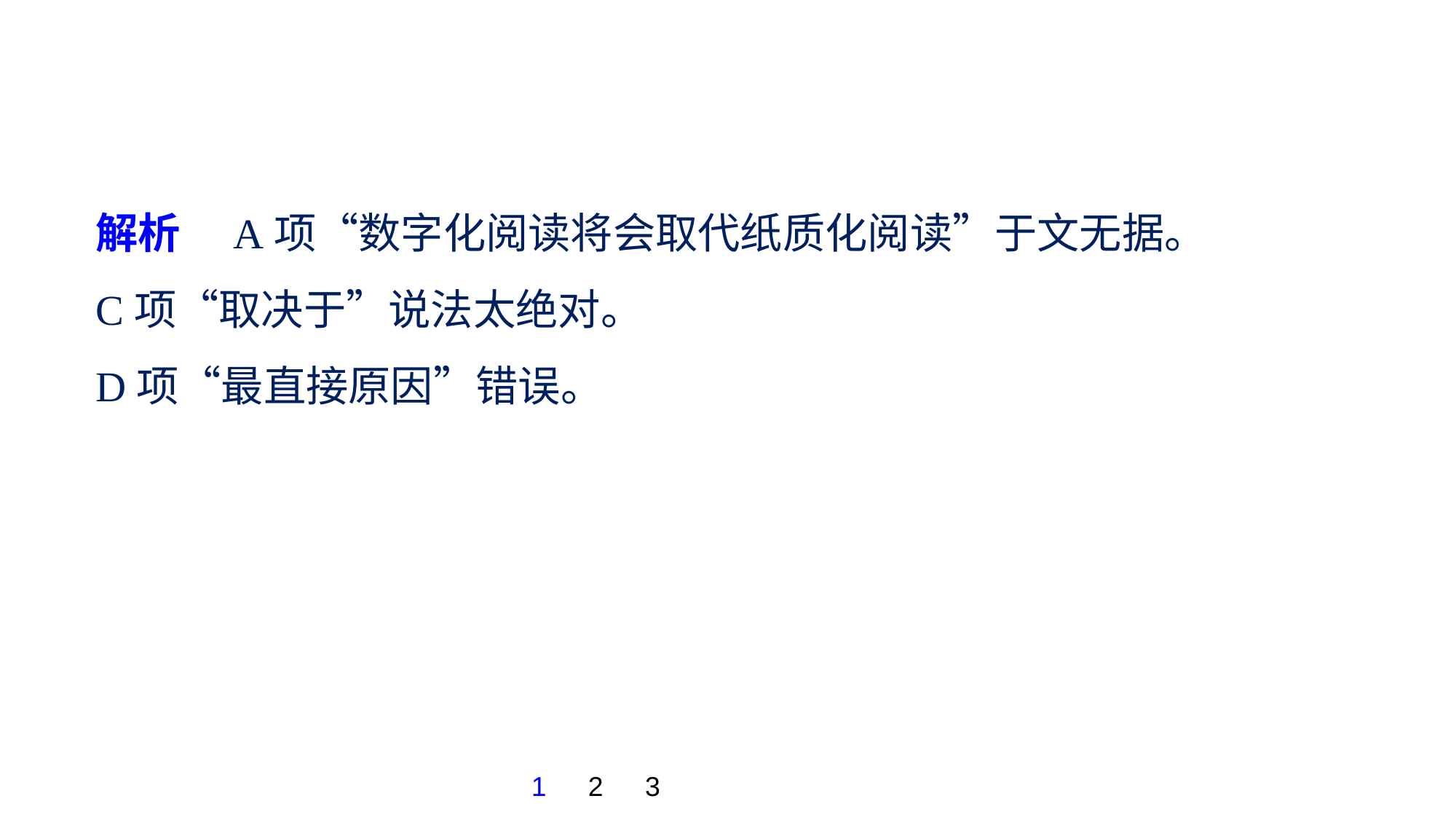

解析　A项“数字化阅读将会取代纸质化阅读”于文无据。
C项“取决于”说法太绝对。
D项“最直接原因”错误。
1
2
3